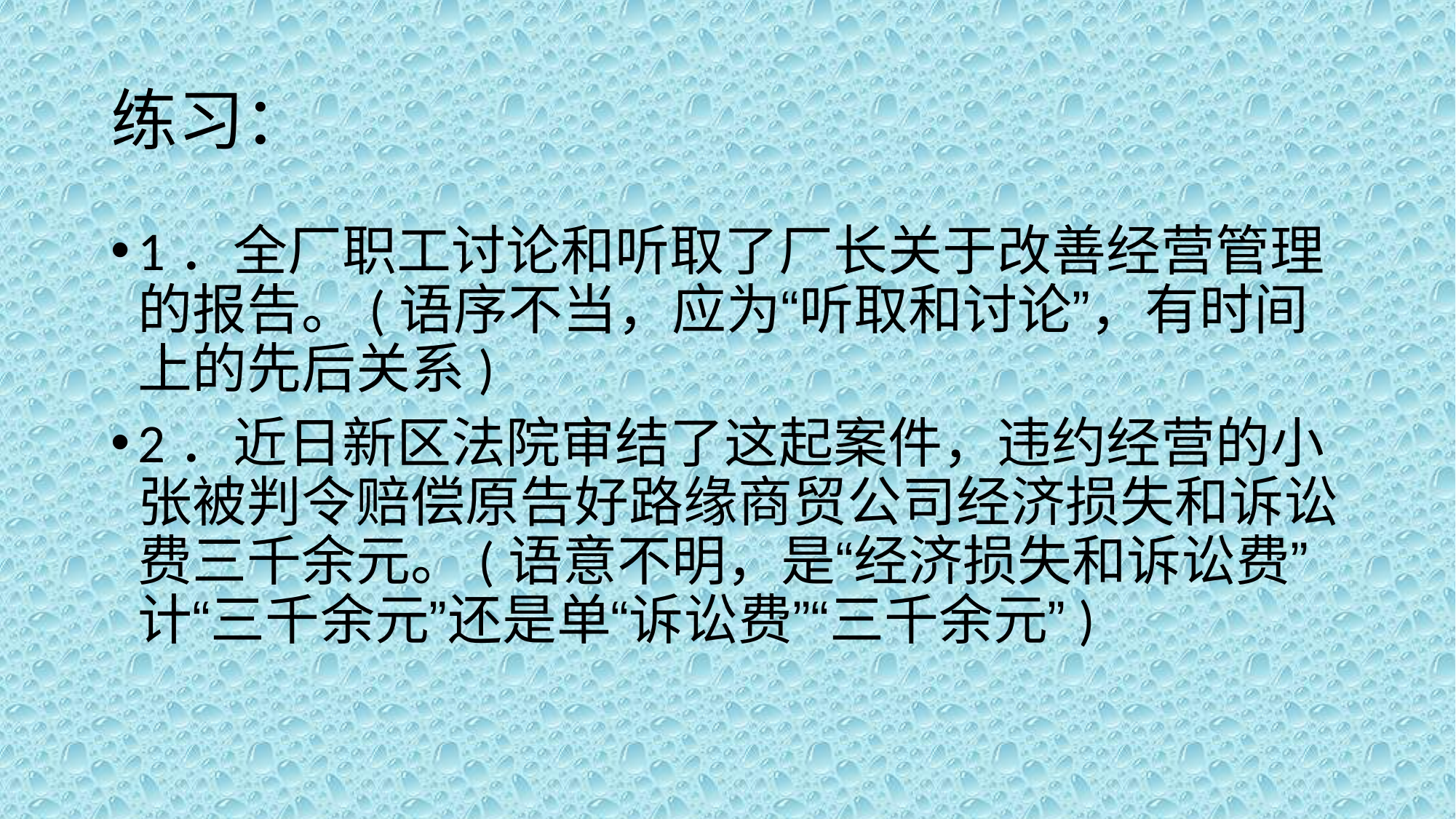

# 练习：
1．全厂职工讨论和听取了厂长关于改善经营管理的报告。(语序不当，应为“听取和讨论”，有时间上的先后关系)
2．近日新区法院审结了这起案件，违约经营的小张被判令赔偿原告好路缘商贸公司经济损失和诉讼费三千余元。(语意不明，是“经济损失和诉讼费”计“三千余元”还是单“诉讼费”“三千余元”)